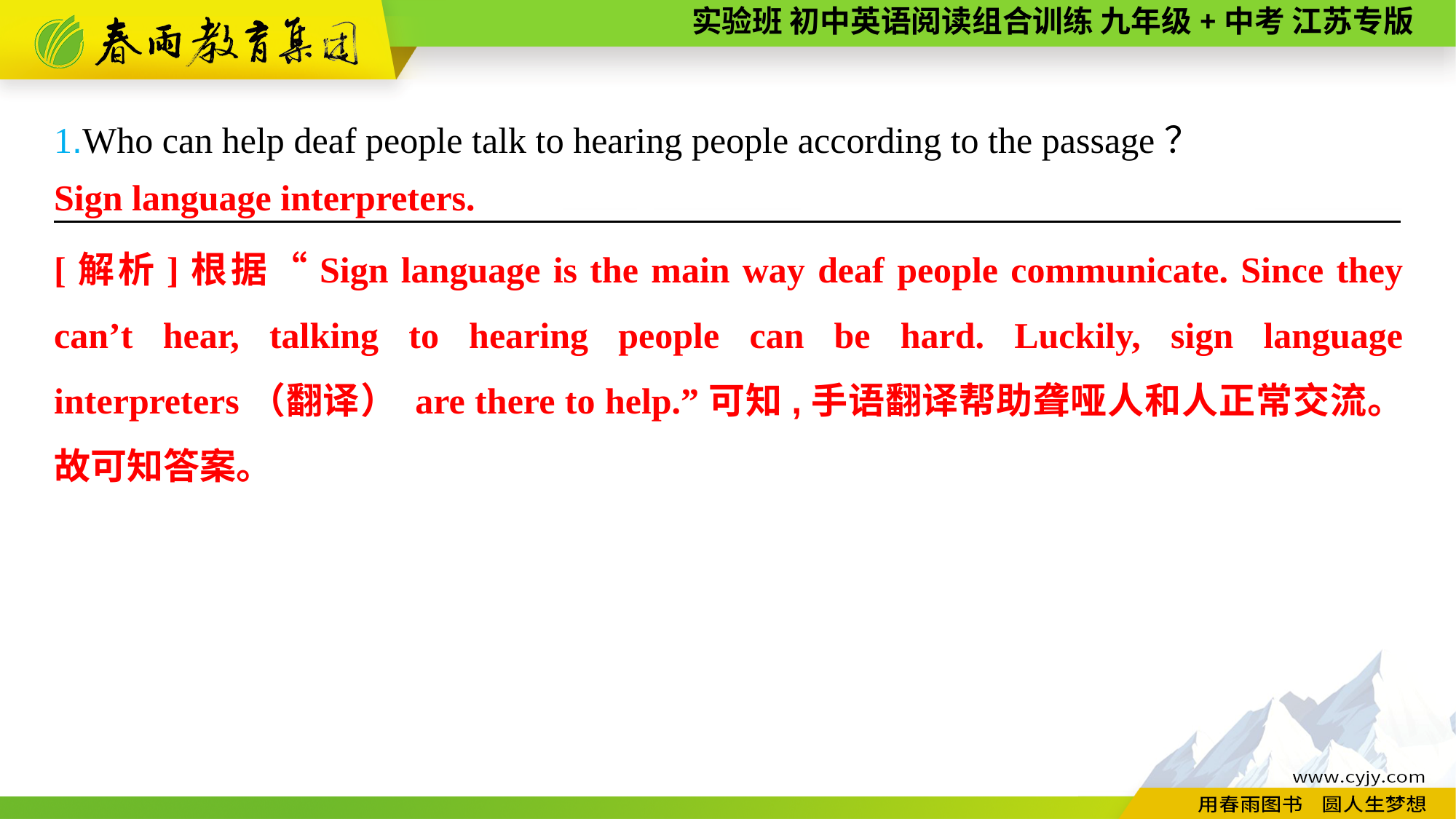

1.Who can help deaf people talk to hearing people according to the passage？
————————                        ——  ————                                                  ————
Sign language interpreters.
[解析]根据“Sign language is the main way deaf people communicate. Since they can’t hear, talking to hearing people can be hard. Luckily, sign language interpreters（翻译） are there to help.”可知,手语翻译帮助聋哑人和人正常交流。故可知答案。